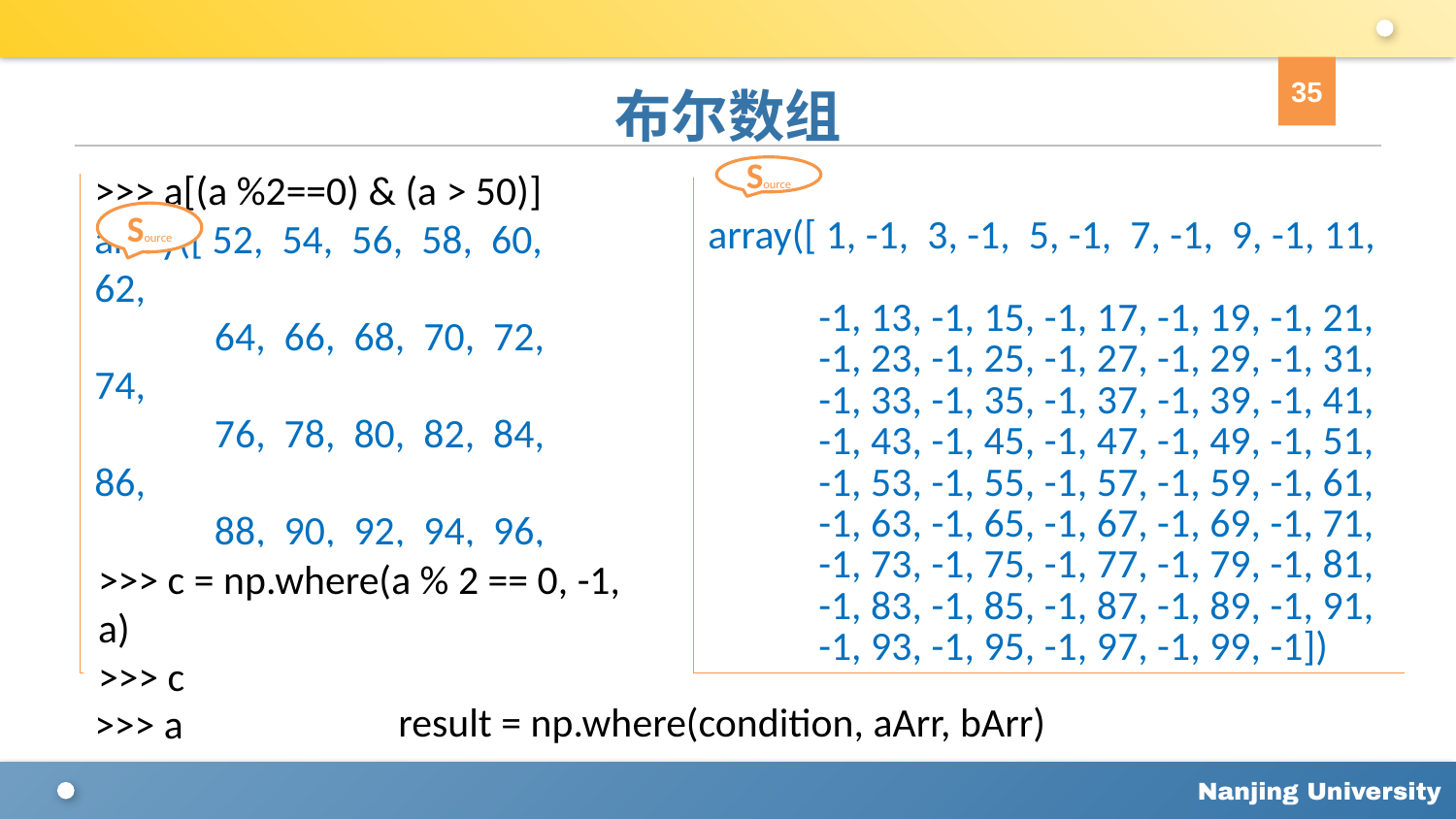

35
# 布尔数组
Source

array([ 1, -1,  3, -1,  5, -1,  7, -1,  9, -1, 11,
            -1, 13, -1, 15, -1, 17, -1, 19, -1, 21,
            -1, 23, -1, 25, -1, 27, -1, 29, -1, 31,
            -1, 33, -1, 35, -1, 37, -1, 39, -1, 41,
            -1, 43, -1, 45, -1, 47, -1, 49, -1, 51,
            -1, 53, -1, 55, -1, 57, -1, 59, -1, 61,
            -1, 63, -1, 65, -1, 67, -1, 69, -1, 71,
            -1, 73, -1, 75, -1, 77, -1, 79, -1, 81,
            -1, 83, -1, 85, -1, 87, -1, 89, -1, 91,
            -1, 93, -1, 95, -1, 97, -1, 99, -1])

>>> a[(a %2==0) & (a > 50)]
array([ 52,  54,  56,  58,  60,  62,
             64,  66,  68,  70,  72,  74,
             76,  78,  80,  82,  84,  86,
             88,  90,  92,  94,  96,  98,
             100])
>>> a[a % 2 == 0] = -1
>>> a
Source
>>> c = np.where(a % 2 == 0, -1, a)
>>> c
 result = np.where(condition, aArr, bArr)